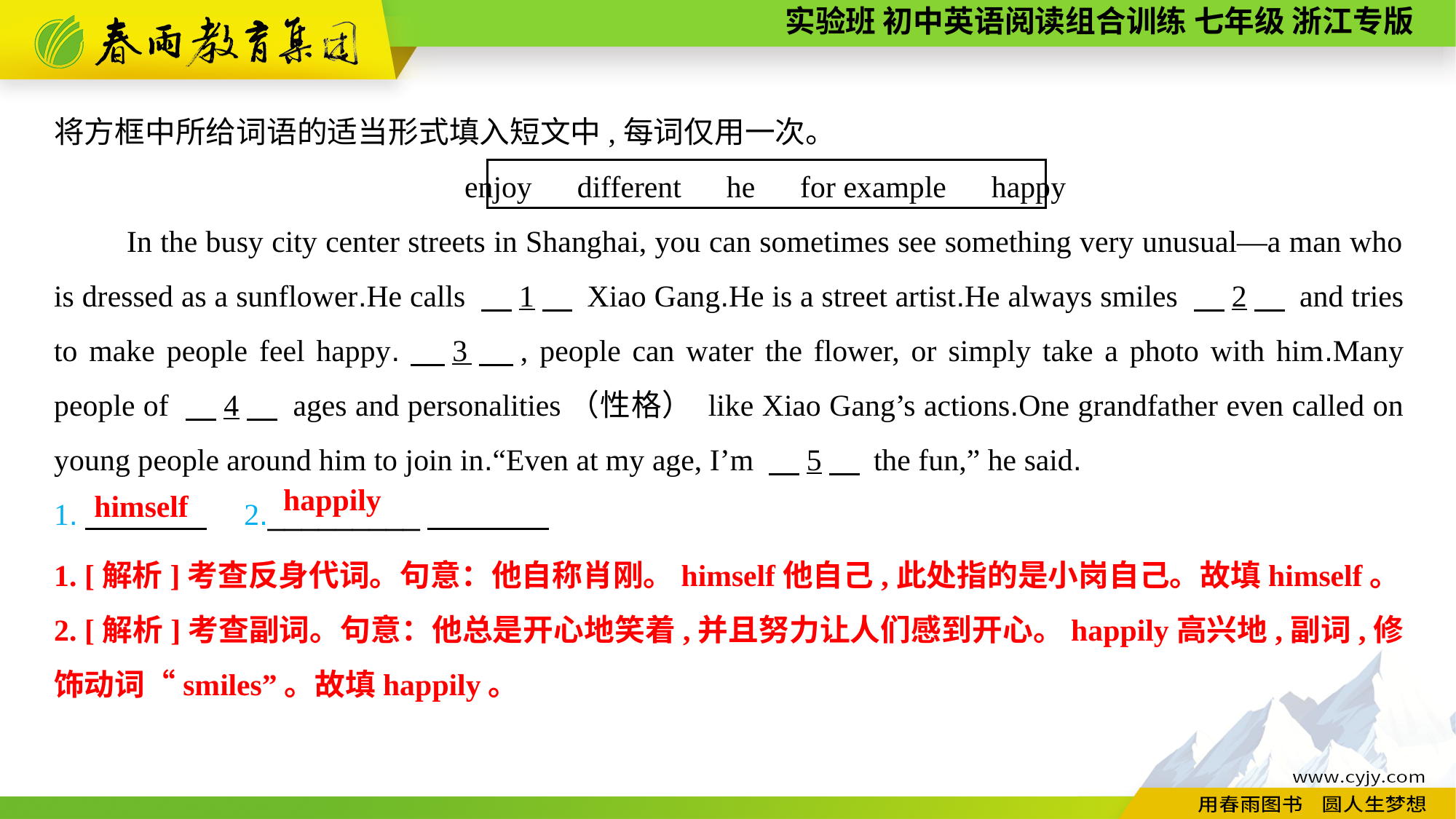

将方框中所给词语的适当形式填入短文中,每词仅用一次。
enjoy　different　he　for example　happy
In the busy city center streets in Shanghai, you can sometimes see something very unusual—a man who is dressed as a sunflower.He calls 　1　 Xiao Gang.He is a street artist.He always smiles 　2　 and tries to make people feel happy.　3　, people can water the flower, or simply take a photo with him.Many people of 　4　 ages and personalities（性格） like Xiao Gang’s actions.One grandfather even called on young people around him to join in.“Even at my age, I’m 　5　 the fun,” he said.
1.　　　　　2._________

happily
himself
1. [解析]考查反身代词。句意：他自称肖刚。himself他自己,此处指的是小岗自己。故填himself。
2. [解析]考查副词。句意：他总是开心地笑着,并且努力让人们感到开心。happily高兴地,副词,修饰动词“smiles”。故填happily。